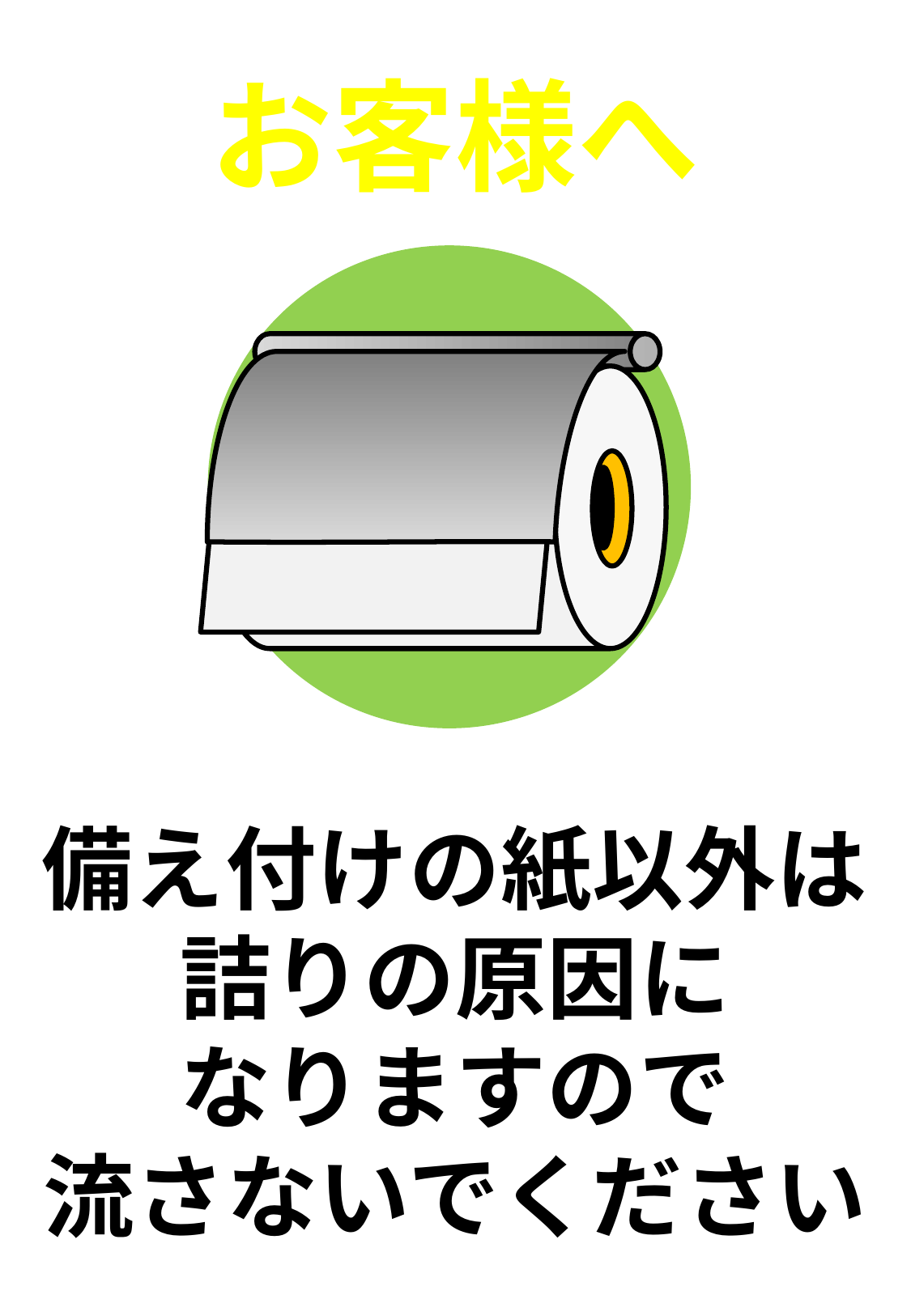

お客様へ

備え付けの紙以外は詰りの原因に
なりますので
流さないでください